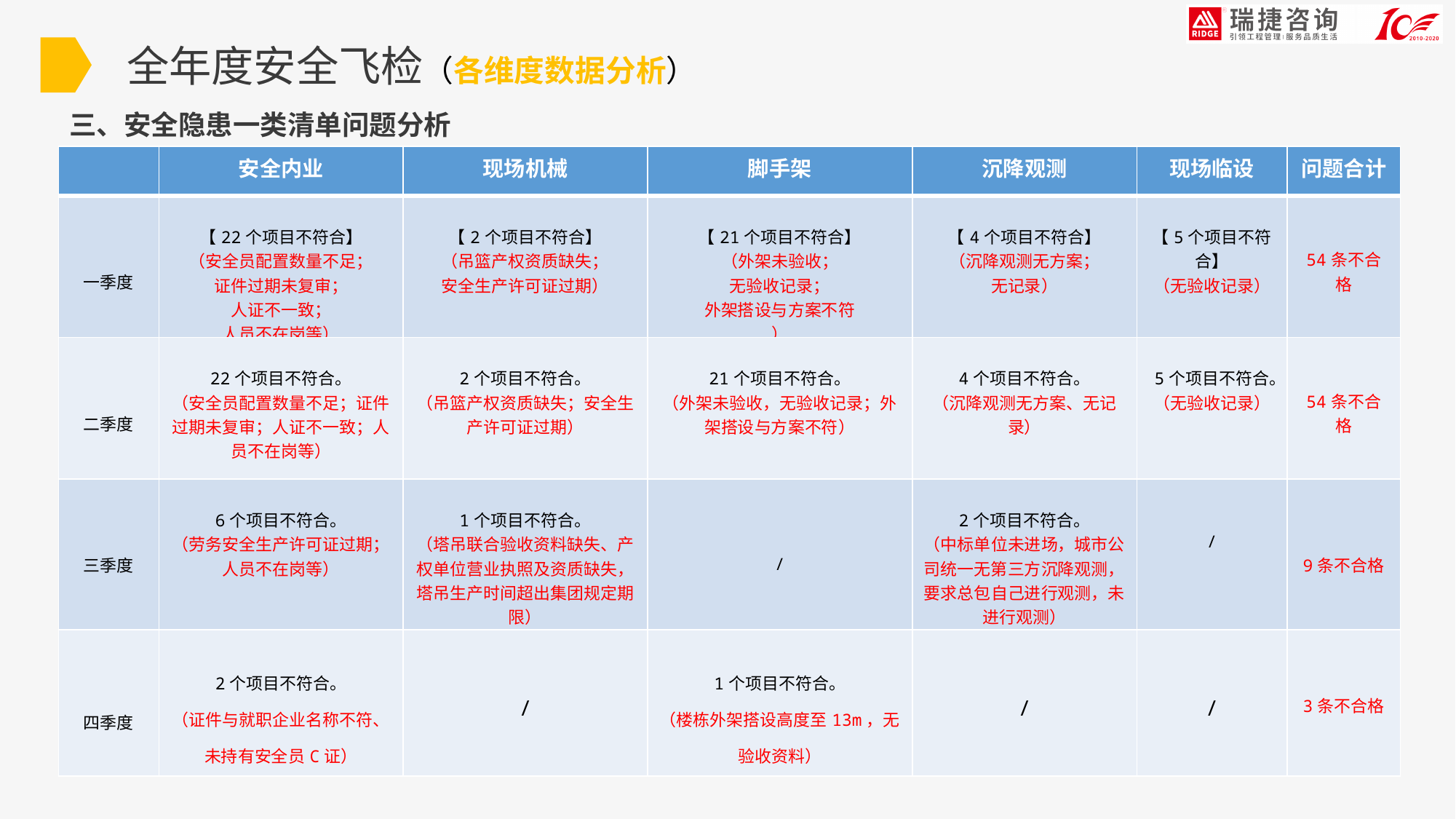

全年度安全飞检（各维度数据分析）

三、安全隐患一类清单问题分析
|  | 安全内业 | 现场机械 | 脚手架 | 沉降观测 | 现场临设 | 问题合计 |
| --- | --- | --- | --- | --- | --- | --- |
| 一季度 | 【22个项目不符合】 （安全员配置数量不足； 证件过期未复审； 人证不一致； 人员不在岗等） | 【2个项目不符合】 （吊篮产权资质缺失； 安全生产许可证过期） | 【21个项目不符合】 （外架未验收； 无验收记录； 外架搭设与方案不符 ） | 【4个项目不符合】 （沉降观测无方案； 无记录） | 【5个项目不符合】 （无验收记录） | 54条不合格 |
| 二季度 | 22个项目不符合。 （安全员配置数量不足；证件过期未复审；人证不一致；人员不在岗等） | 2个项目不符合。 （吊篮产权资质缺失；安全生产许可证过期） | 21个项目不符合。 （外架未验收，无验收记录；外架搭设与方案不符） | 4个项目不符合。 （沉降观测无方案、无记录） | 5个项目不符合。 （无验收记录） | 54条不合格 |
| 三季度 | 6个项目不符合。 （劳务安全生产许可证过期；人员不在岗等） | 1个项目不符合。 （塔吊联合验收资料缺失、产权单位营业执照及资质缺失，塔吊生产时间超出集团规定期限） | / | 2个项目不符合。 （中标单位未进场，城市公司统一无第三方沉降观测，要求总包自己进行观测，未进行观测） | / | 9条不合格 |
| 四季度 | 2个项目不符合。 （证件与就职企业名称不符、未持有安全员C证） | / | 1个项目不符合。 （楼栋外架搭设高度至13m，无验收资料） | / | / | 3条不合格 |